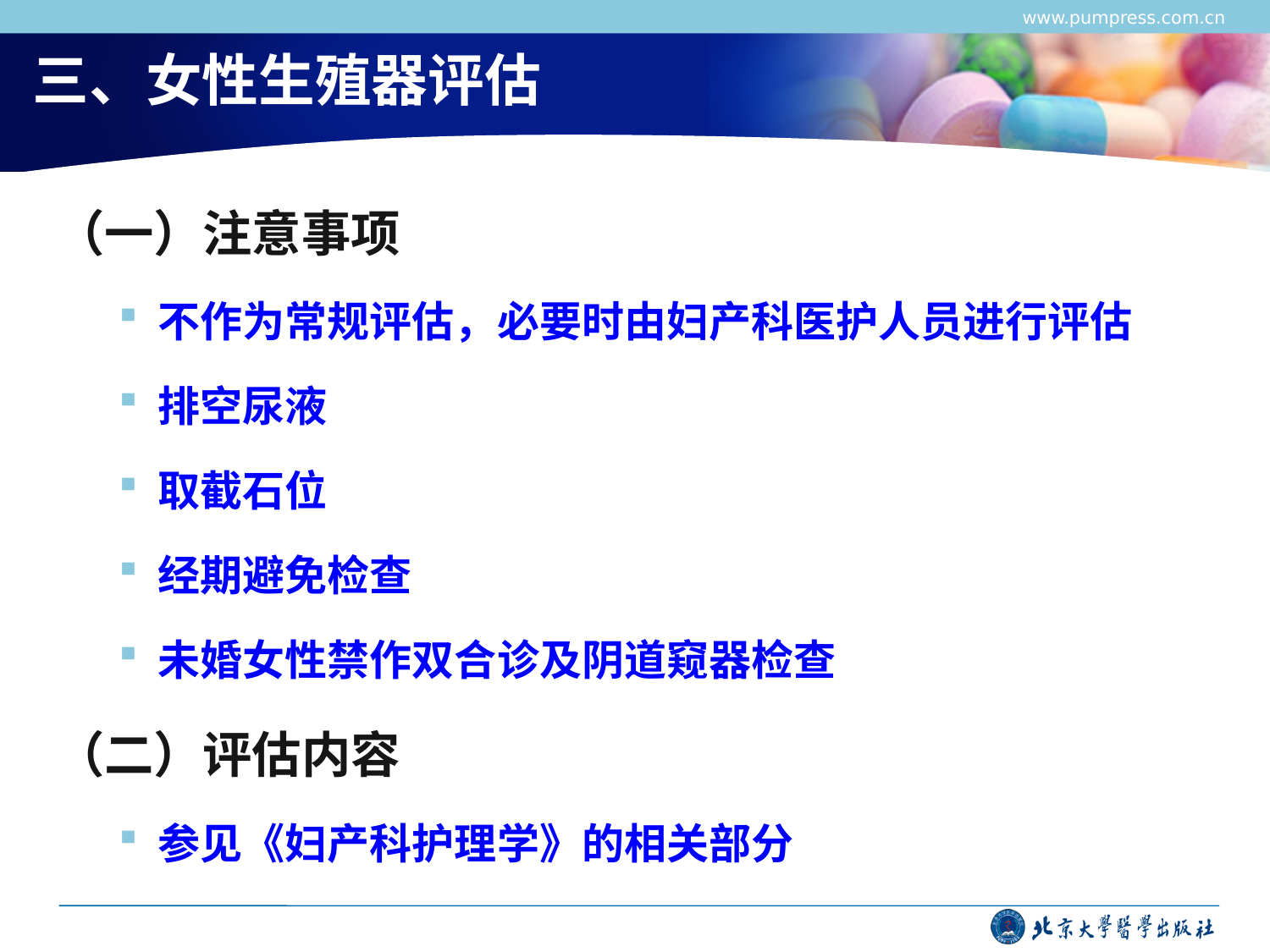

www.pumpress.com.cn
# 三、女性生殖器评估
（一）注意事项
不作为常规评估，必要时由妇产科医护人员进行评估
排空尿液
取截石位
经期避免检查
未婚女性禁作双合诊及阴道窥器检查
（二）评估内容
参见《妇产科护理学》的相关部分